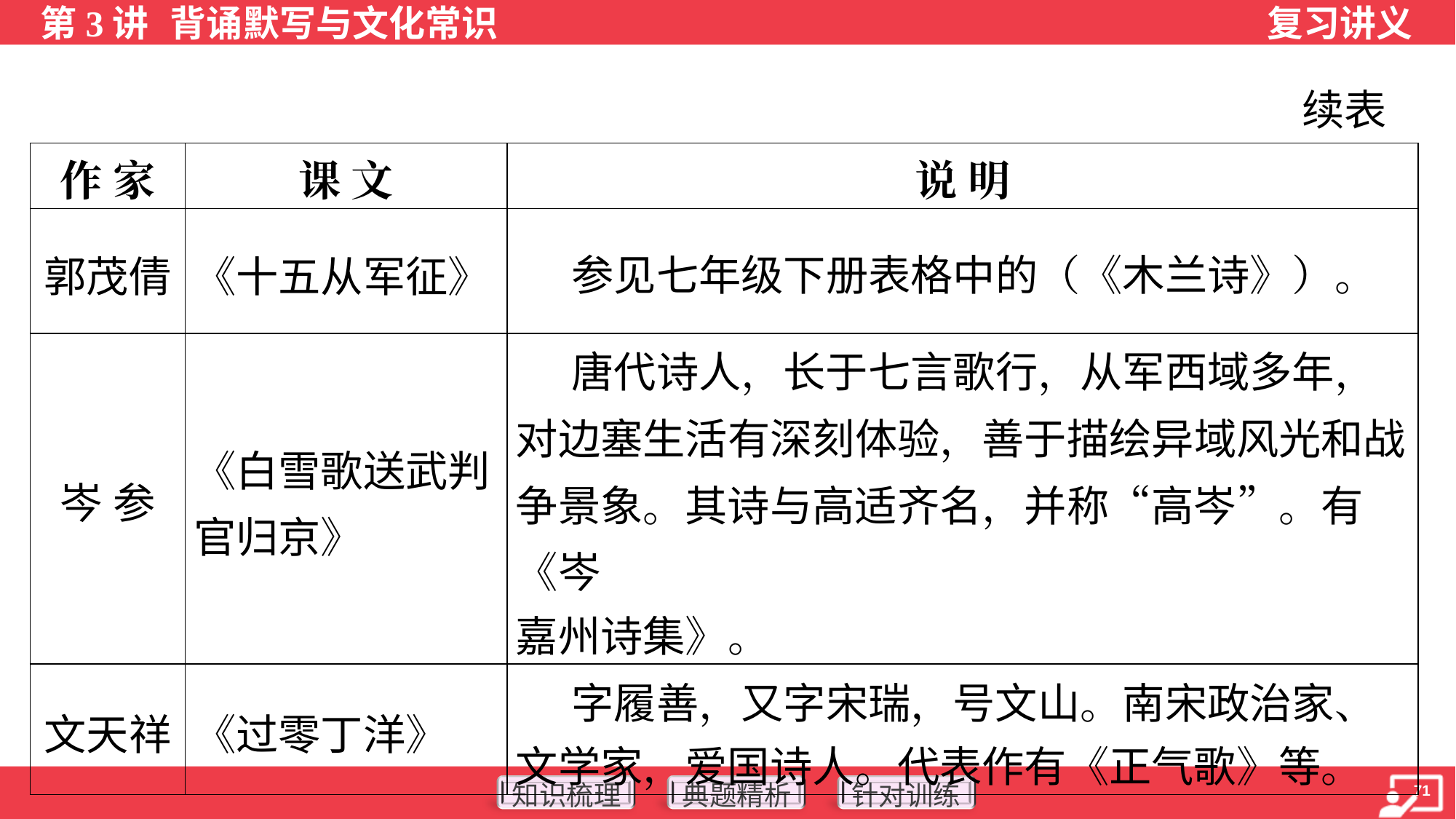

续表
| 作 家 | 课 文 | 说 明 |
| --- | --- | --- |
| 郭茂倩 | 《十五从军征》 | 参见七年级下册表格中的（《木兰诗》）。 |
| 岑 参 | 《白雪歌送武判官归京》 | 唐代诗人，长于七言歌行，从军西域多年， 对边塞生活有深刻体验，善于描绘异域风光和战 争景象。其诗与高适齐名，并称“高岑”。有《岑 嘉州诗集》。 |
| 文天祥 | 《过零丁洋》 | 字履善，又字宋瑞，号文山。南宋政治家、 文学家，爱国诗人。代表作有《正气歌》等。 |